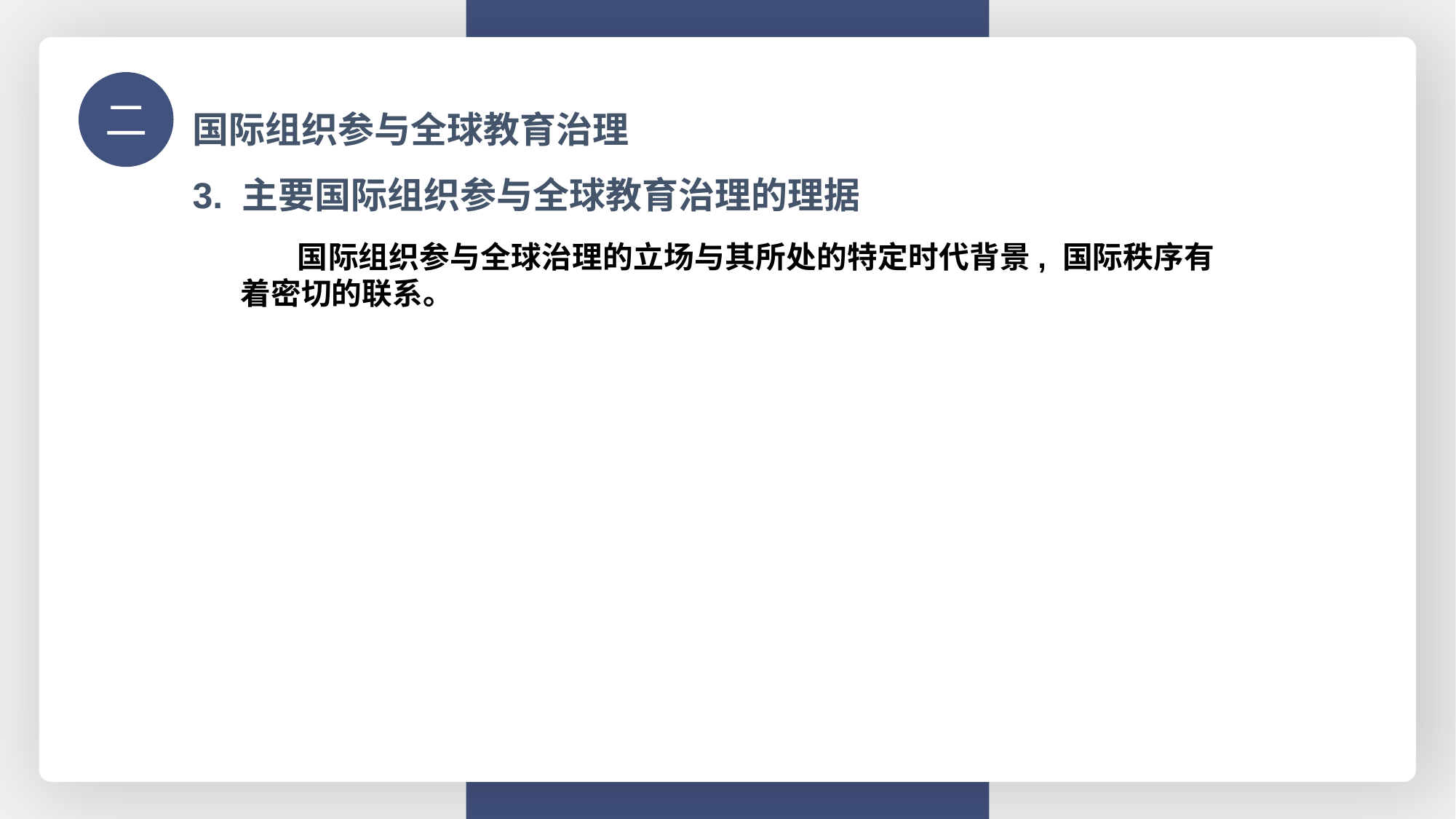

国际组织参与全球教育治理
二
3. 主要国际组织参与全球教育治理的理据
       国际组织参与全球治理的立场与其所处的特定时代背景, 国际秩序有着密切的联系。